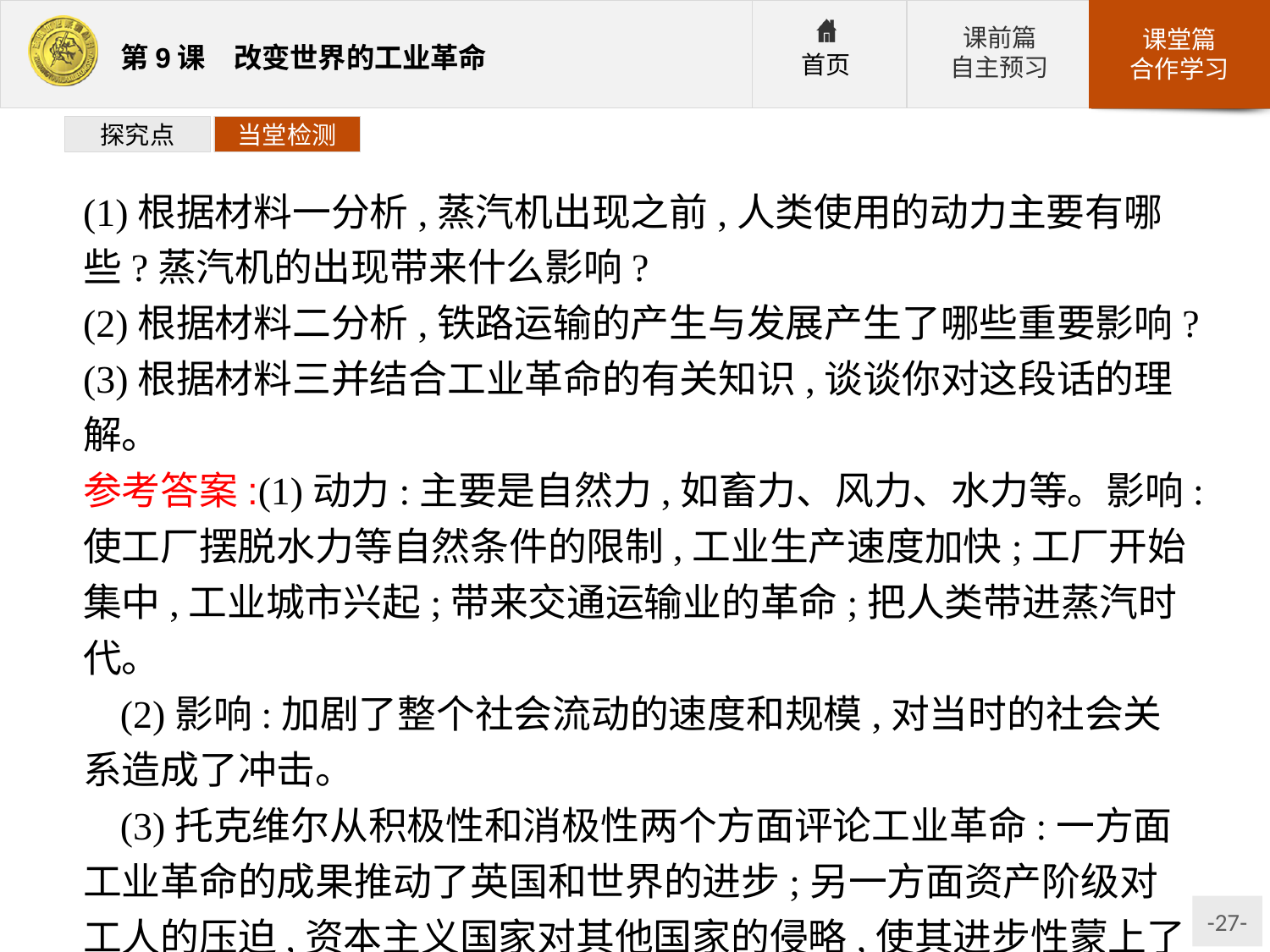

探究点
当堂检测
(1)根据材料一分析,蒸汽机出现之前,人类使用的动力主要有哪些?蒸汽机的出现带来什么影响?
(2)根据材料二分析,铁路运输的产生与发展产生了哪些重要影响?
(3)根据材料三并结合工业革命的有关知识,谈谈你对这段话的理解。
参考答案:(1)动力:主要是自然力,如畜力、风力、水力等。影响:使工厂摆脱水力等自然条件的限制,工业生产速度加快;工厂开始集中,工业城市兴起;带来交通运输业的革命;把人类带进蒸汽时代。
(2)影响:加剧了整个社会流动的速度和规模,对当时的社会关系造成了冲击。
(3)托克维尔从积极性和消极性两个方面评论工业革命:一方面工业革命的成果推动了英国和世界的进步;另一方面资产阶级对工人的压迫,资本主义国家对其他国家的侵略,使其进步性蒙上了阴影。